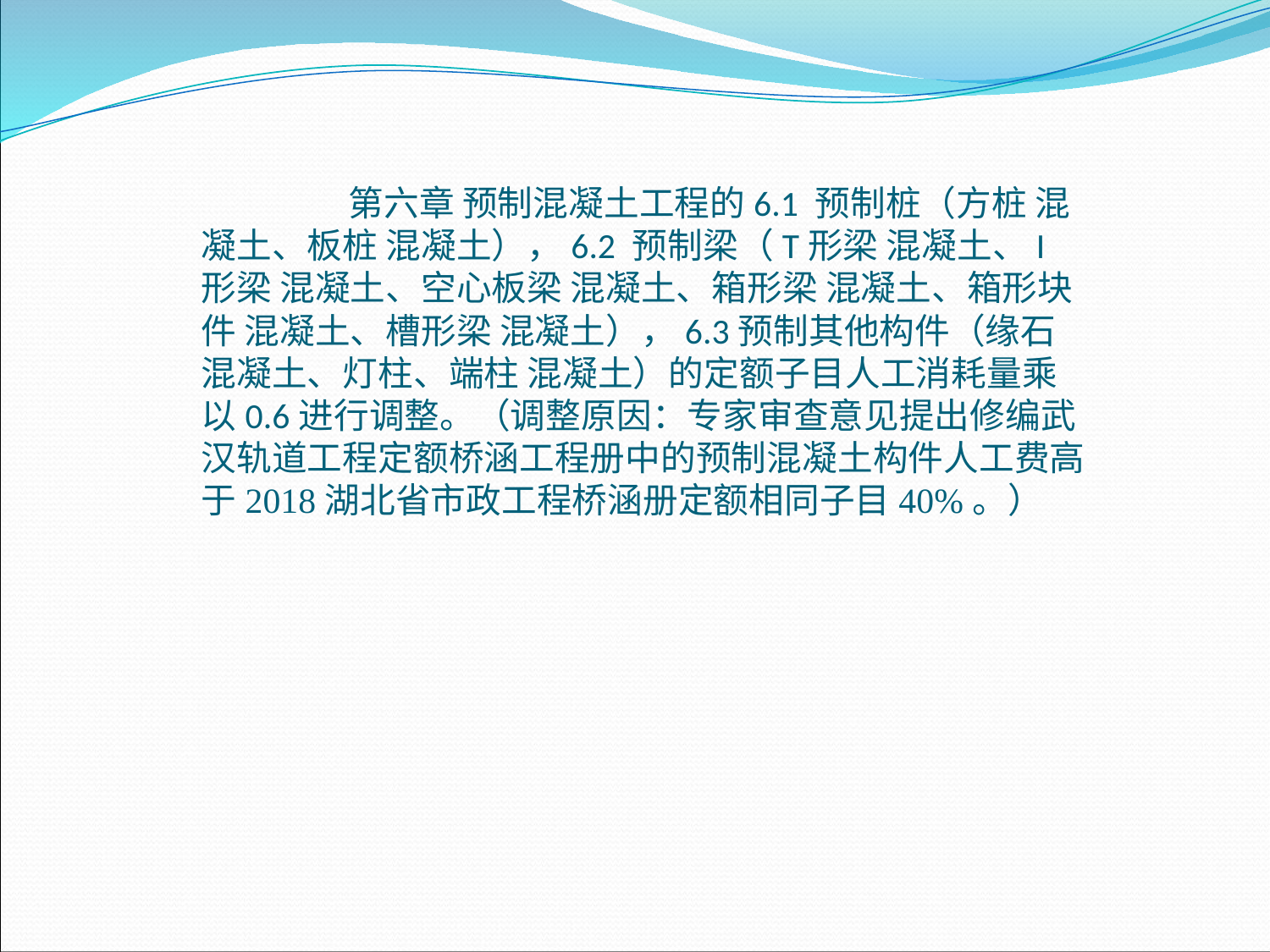

第六章 预制混凝土工程的6.1 预制桩（方桩 混凝土、板桩 混凝土），6.2 预制梁（T形梁 混凝土、I形梁 混凝土、空心板梁 混凝土、箱形梁 混凝土、箱形块件 混凝土、槽形梁 混凝土），6.3预制其他构件（缘石 混凝土、灯柱、端柱 混凝土）的定额子目人工消耗量乘以0.6进行调整。（调整原因：专家审查意见提出修编武汉轨道工程定额桥涵工程册中的预制混凝土构件人工费高于2018湖北省市政工程桥涵册定额相同子目40%。）
69